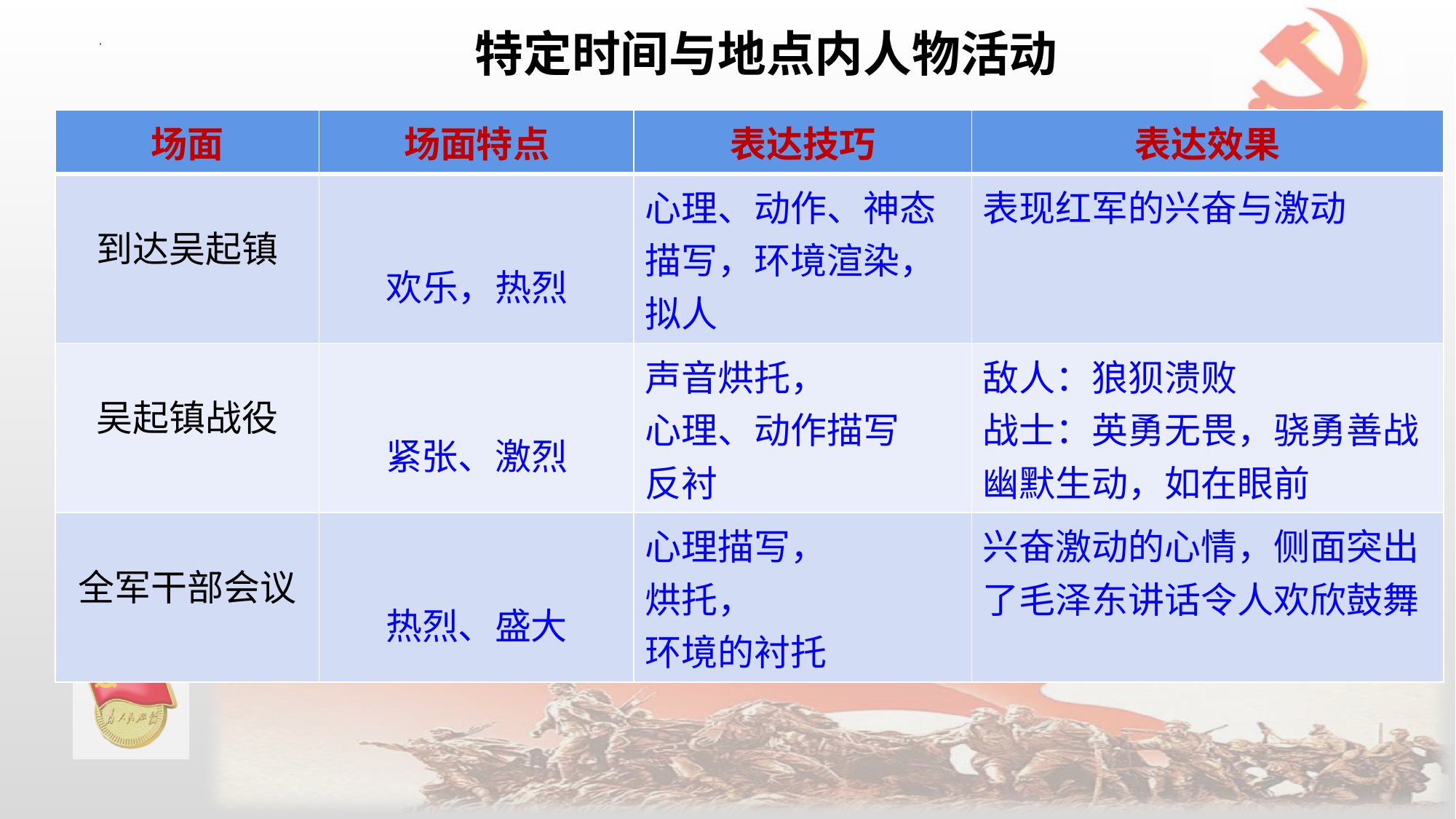

特定时间与地点内人物活动
| 场面 | 场面特点 | 表达技巧 | 表达效果 |
| --- | --- | --- | --- |
| 到达吴起镇 | 欢乐，热烈 | 心理、动作、神态描写，环境渲染，拟人 | 表现红军的兴奋与激动 |
| 吴起镇战役 | 紧张、激烈 | 声音烘托， 心理、动作描写 反衬 | 敌人：狼狈溃败 战士：英勇无畏，骁勇善战 幽默生动，如在眼前 |
| 全军干部会议 | 热烈、盛大 | 心理描写， 烘托， 环境的衬托 | 兴奋激动的心情，侧面突出了毛泽东讲话令人欢欣鼓舞 |